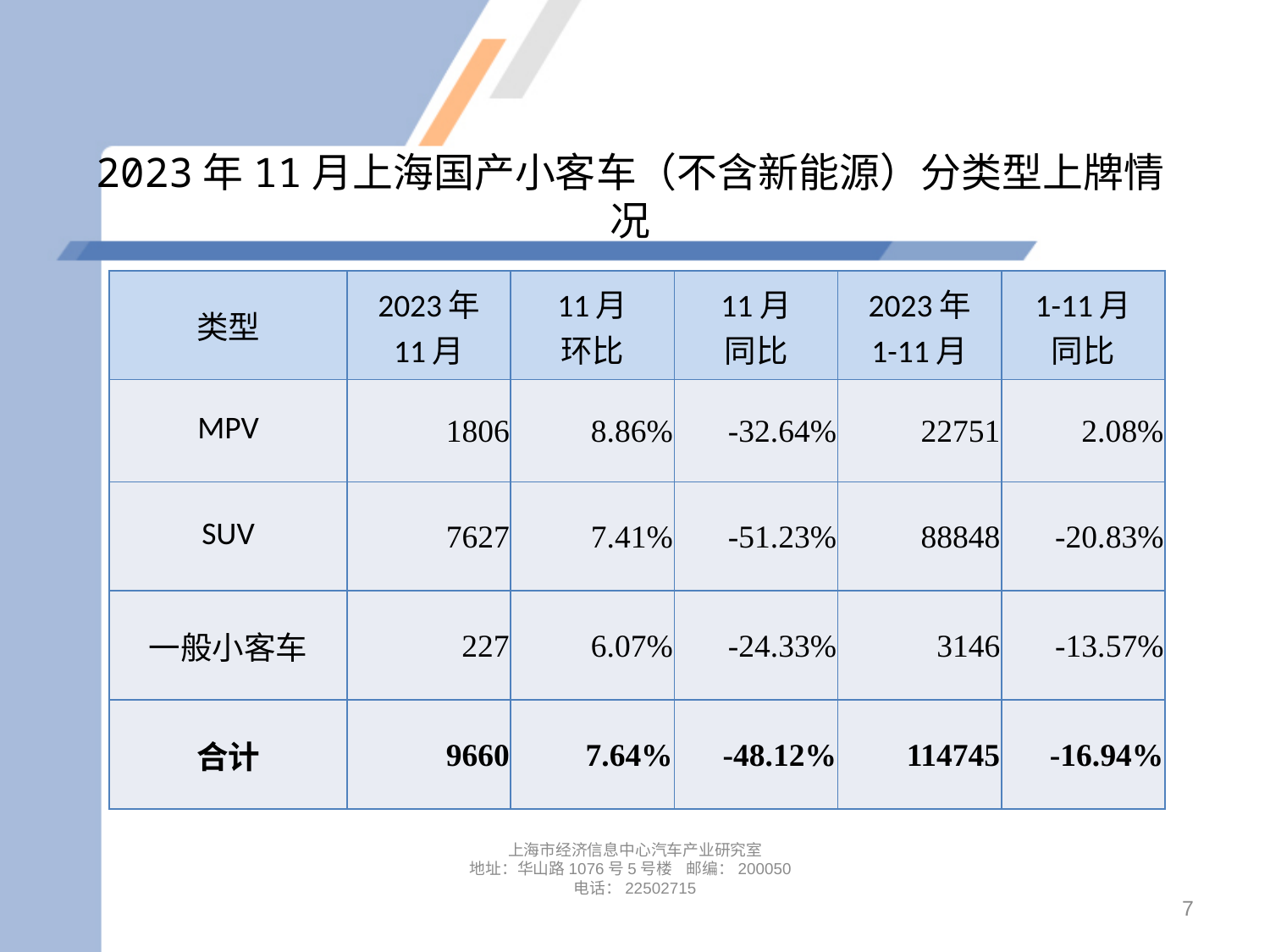

# 2023年11月上海国产小客车（不含新能源）分类型上牌情况
| 类型 | 2023年 11月 | 11月 环比 | 11月 同比 | 2023年 1-11月 | 1-11月 同比 |
| --- | --- | --- | --- | --- | --- |
| MPV | 1806 | 8.86% | -32.64% | 22751 | 2.08% |
| SUV | 7627 | 7.41% | -51.23% | 88848 | -20.83% |
| 一般小客车 | 227 | 6.07% | -24.33% | 3146 | -13.57% |
| 合计 | 9660 | 7.64% | -48.12% | 114745 | -16.94% |
上海市经济信息中心汽车产业研究室
地址：华山路1076号5号楼    邮编：200050
电话：22502715

7